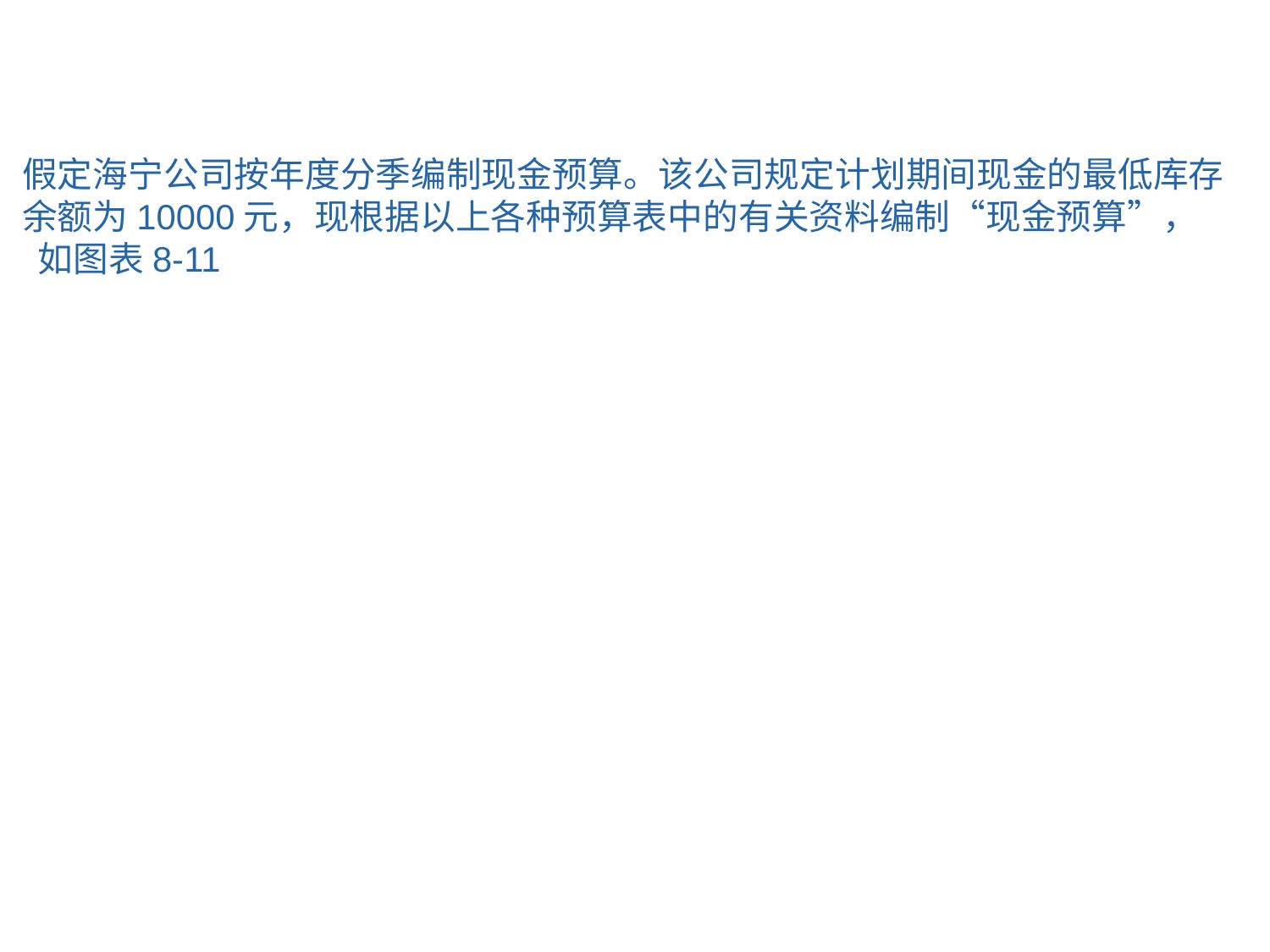

假定海宁公司按年度分季编制现金预算。该公司规定计划期间现金的最低库存余额为10000元，现根据以上各种预算表中的有关资料编制“现金预算”，         如图表8-11